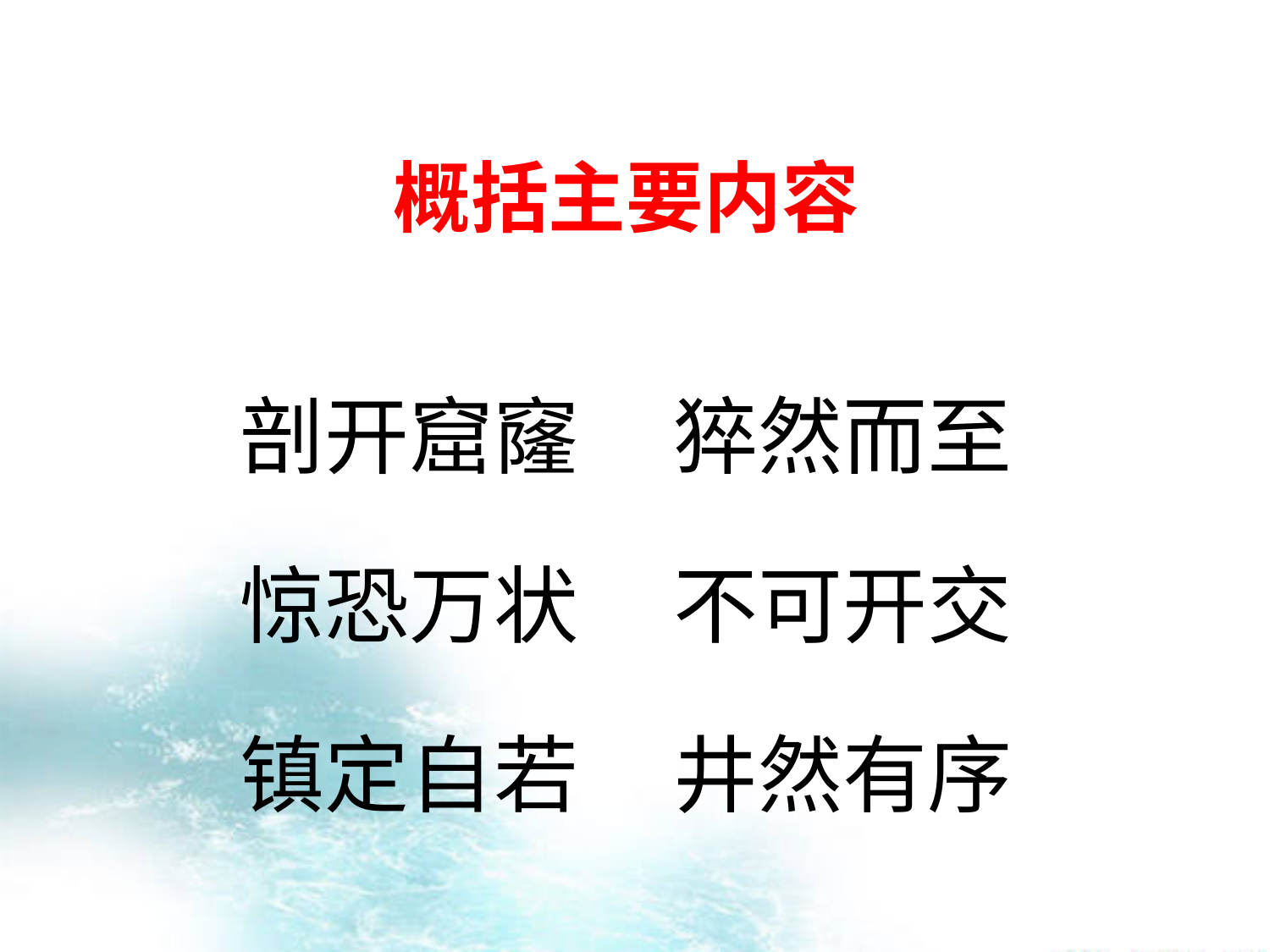

概括主要内容
剖开窟窿     猝然而至
惊恐万状     不可开交
镇定自若     井然有序